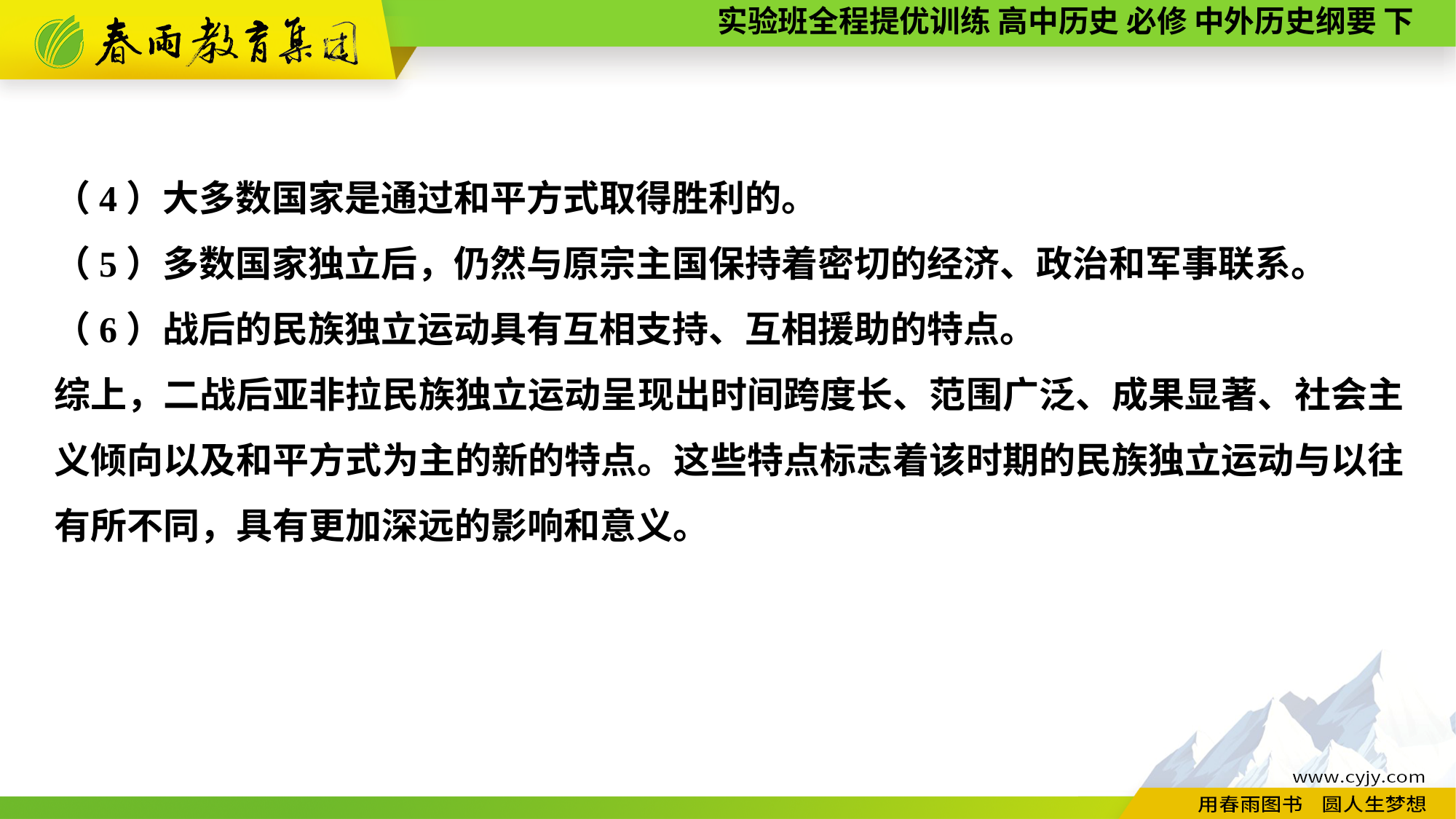

（4）大多数国家是通过和平方式取得胜利的。
（5）多数国家独立后，仍然与原宗主国保持着密切的经济、政治和军事联系。
（6）战后的民族独立运动具有互相支持、互相援助的特点。
综上，二战后亚非拉民族独立运动呈现出时间跨度长、范围广泛、成果显著、社会主义倾向以及和平方式为主的新的特点。这些特点标志着该时期的民族独立运动与以往有所不同，具有更加深远的影响和意义。